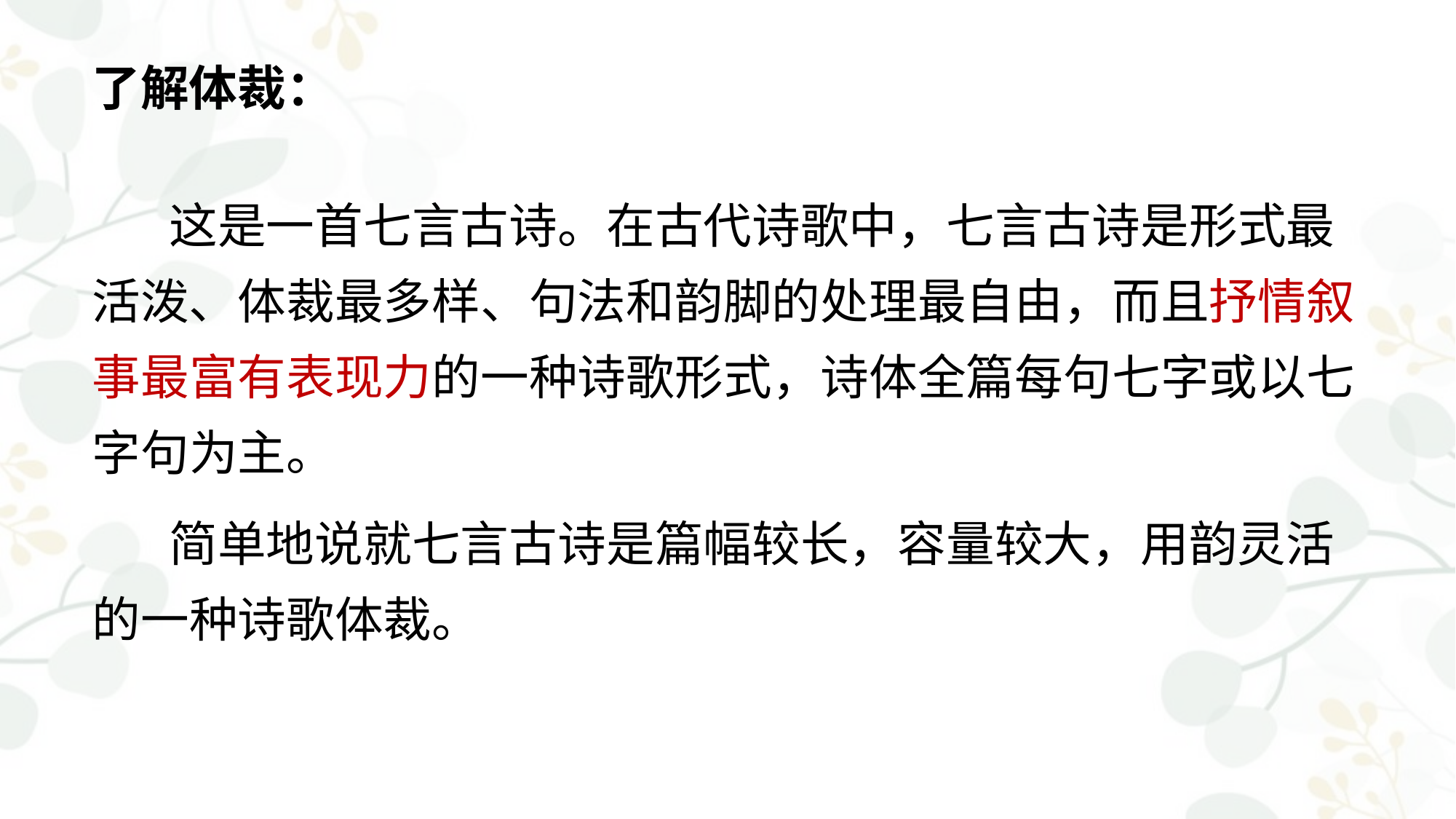

# 了解体裁：
      这是一首七言古诗。在古代诗歌中，七言古诗是形式最活泼、体裁最多样、句法和韵脚的处理最自由，而且抒情叙事最富有表现力的一种诗歌形式，诗体全篇每句七字或以七字句为主。
      简单地说就七言古诗是篇幅较长，容量较大，用韵灵活的一种诗歌体裁。